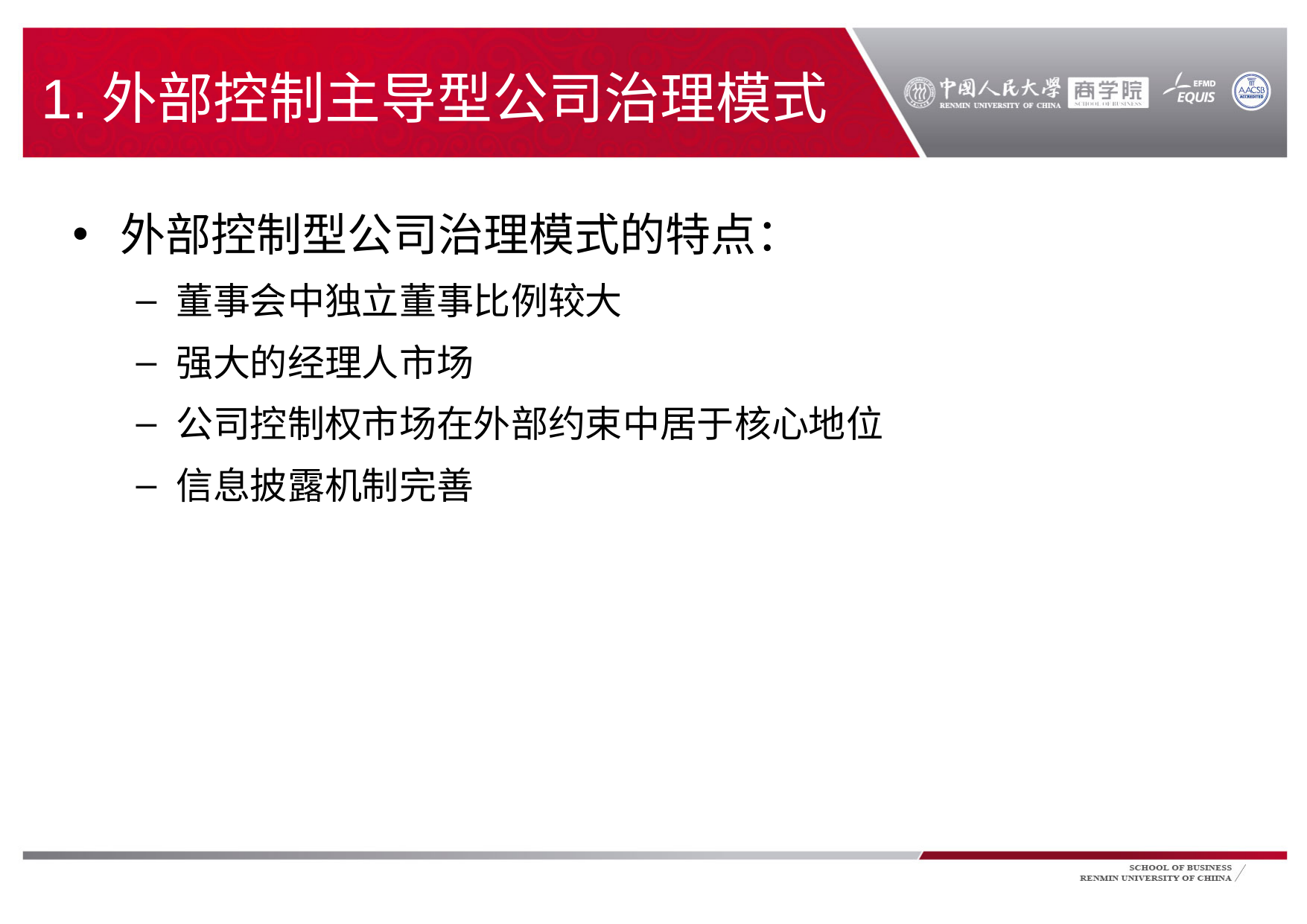

# 1.外部控制主导型公司治理模式
外部控制型公司治理模式的特点：
董事会中独立董事比例较大
强大的经理人市场
公司控制权市场在外部约束中居于核心地位
信息披露机制完善